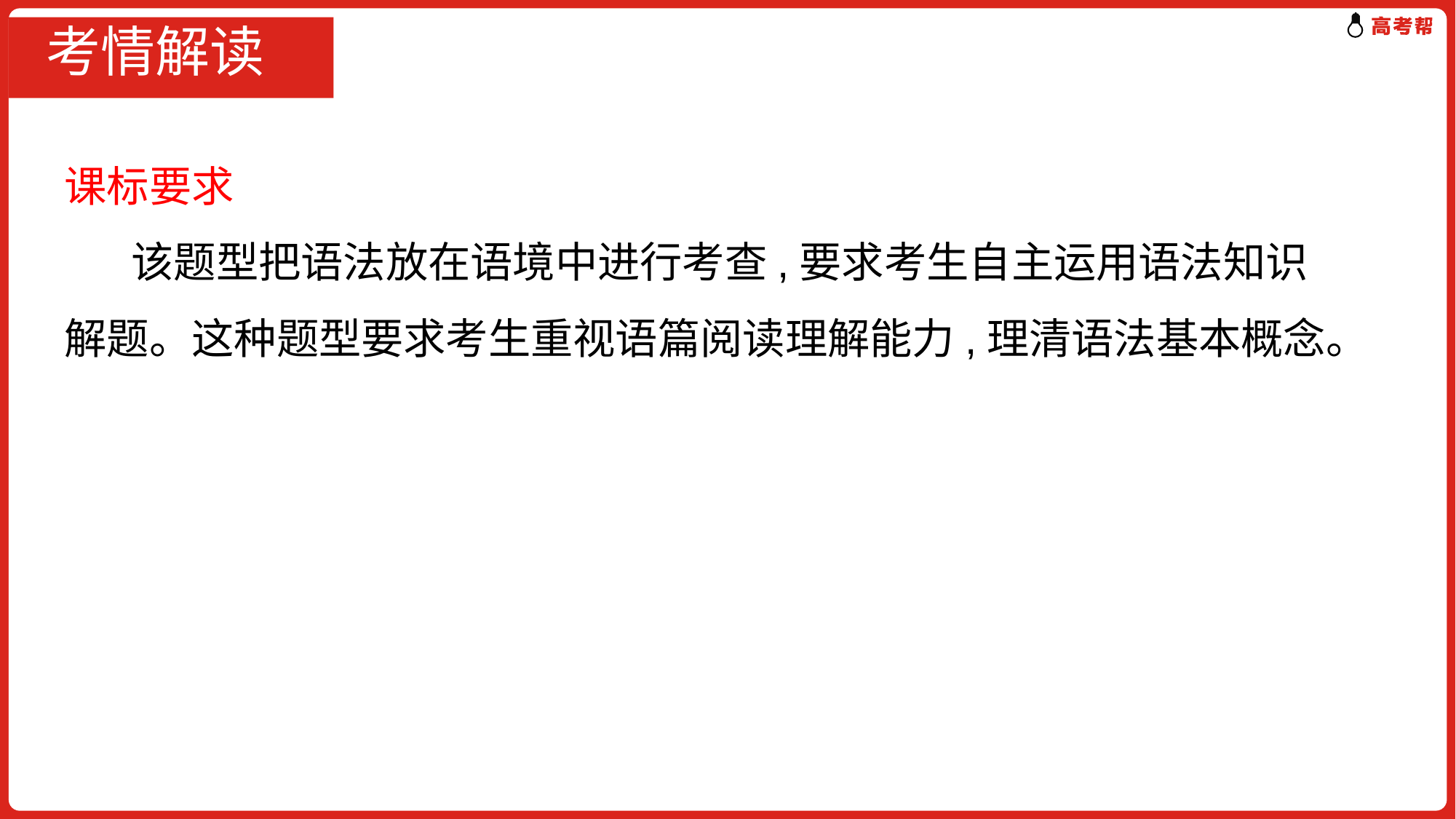

# 考情解读
课标要求
      该题型把语法放在语境中进行考查,要求考生自主运用语法知识解题。这种题型要求考生重视语篇阅读理解能力,理清语法基本概念。